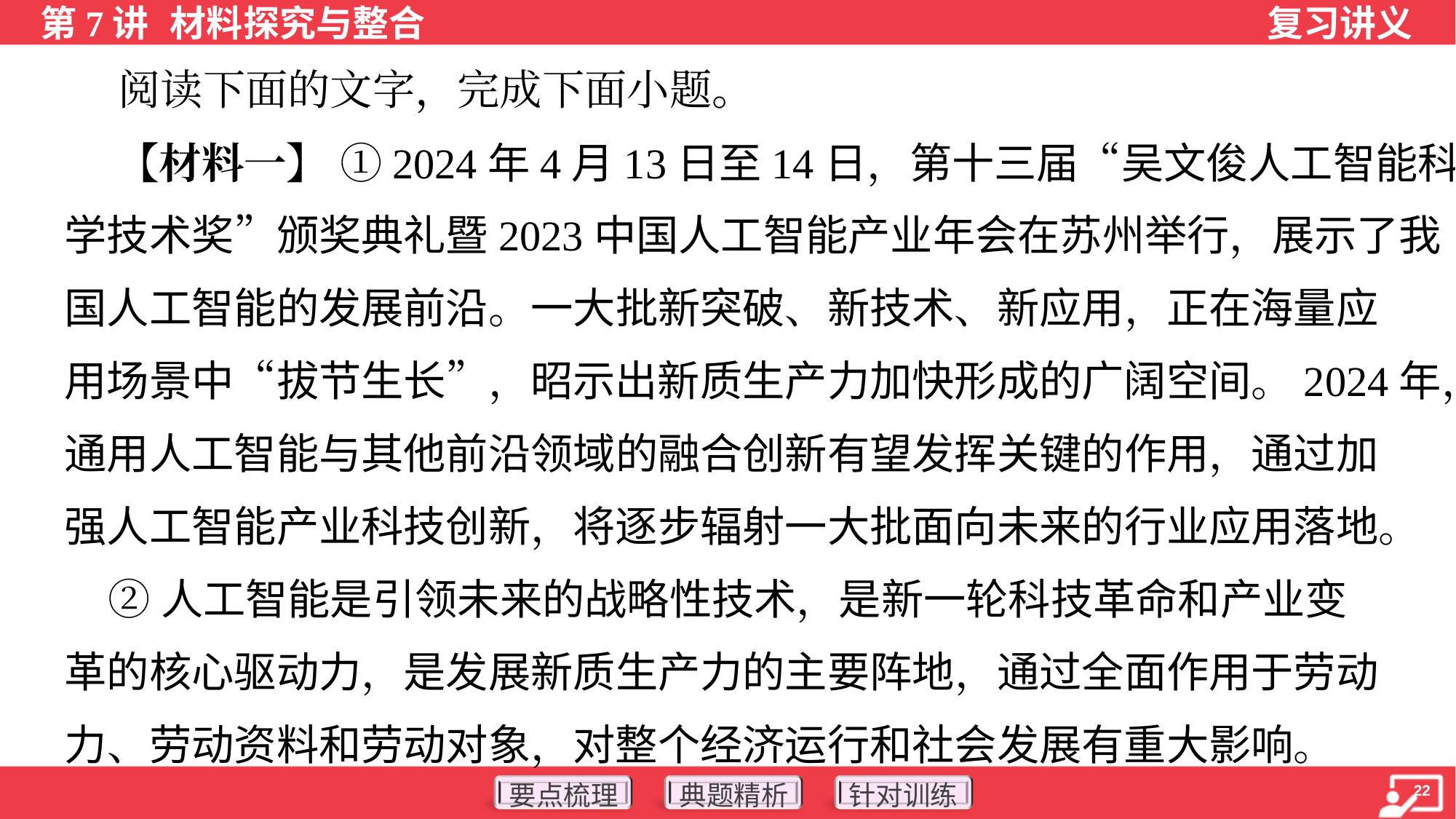

阅读下面的文字，完成下面小题。
    【材料一】 ①2024年4月13日至14日，第十三届“吴文俊人工智能科
学技术奖”颁奖典礼暨2023中国人工智能产业年会在苏州举行，展示了我
国人工智能的发展前沿。一大批新突破、新技术、新应用，正在海量应
用场景中“拔节生长”，昭示出新质生产力加快形成的广阔空间。2024年，
通用人工智能与其他前沿领域的融合创新有望发挥关键的作用，通过加
强人工智能产业科技创新，将逐步辐射一大批面向未来的行业应用落地。
    ②人工智能是引领未来的战略性技术，是新一轮科技革命和产业变
革的核心驱动力，是发展新质生产力的主要阵地，通过全面作用于劳动
力、劳动资料和劳动对象，对整个经济运行和社会发展有重大影响。